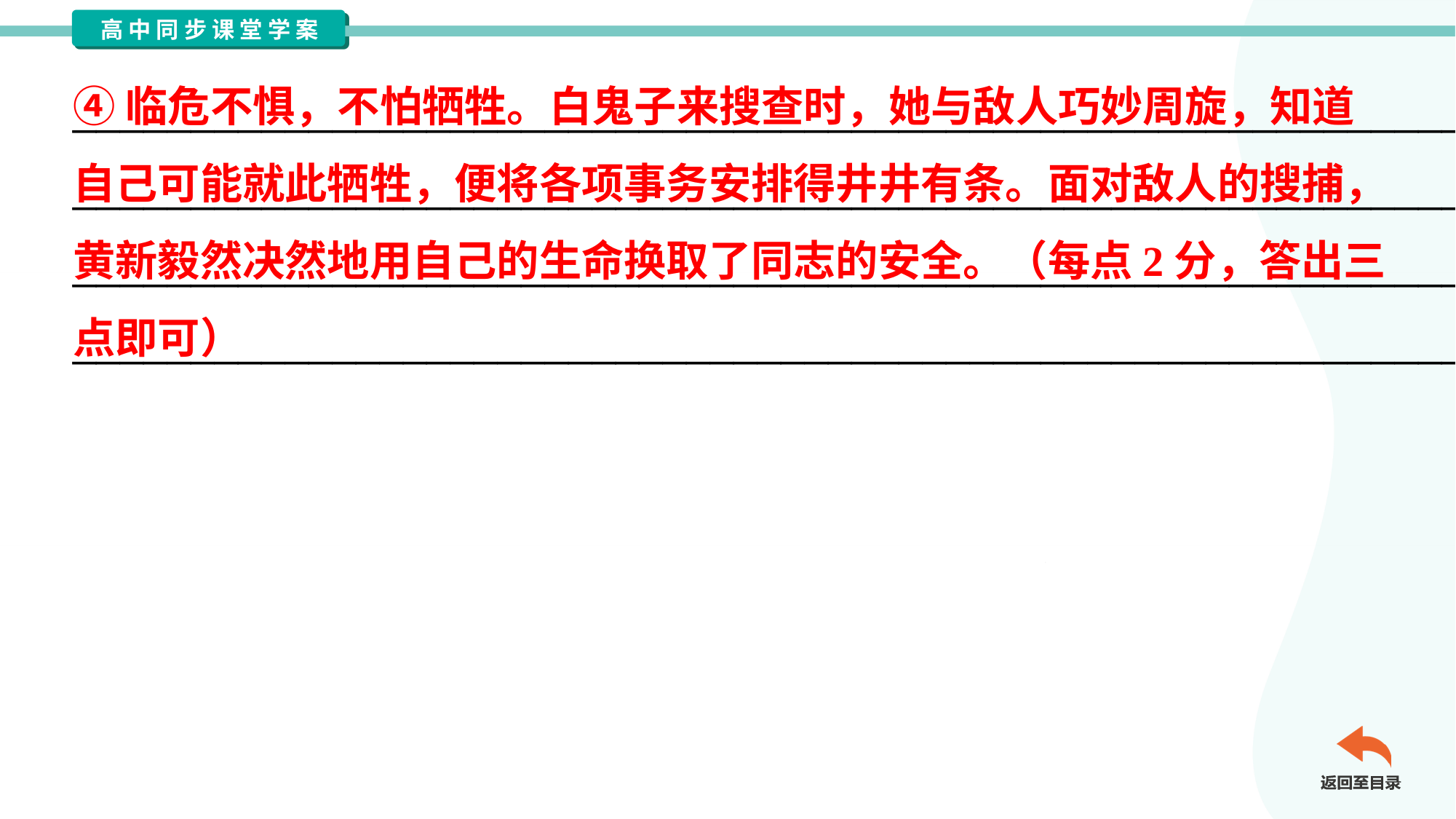

④临危不惧，不怕牺牲。白鬼子来搜查时，她与敌人巧妙周旋，知道
自己可能就此牺牲，便将各项事务安排得井井有条。面对敌人的搜捕，
黄新毅然决然地用自己的生命换取了同志的安全。（每点2分，答出三
点即可）
_____________________________________________________________
_____________________________________________________________
_____________________________________________________________
_____________________________________________________________